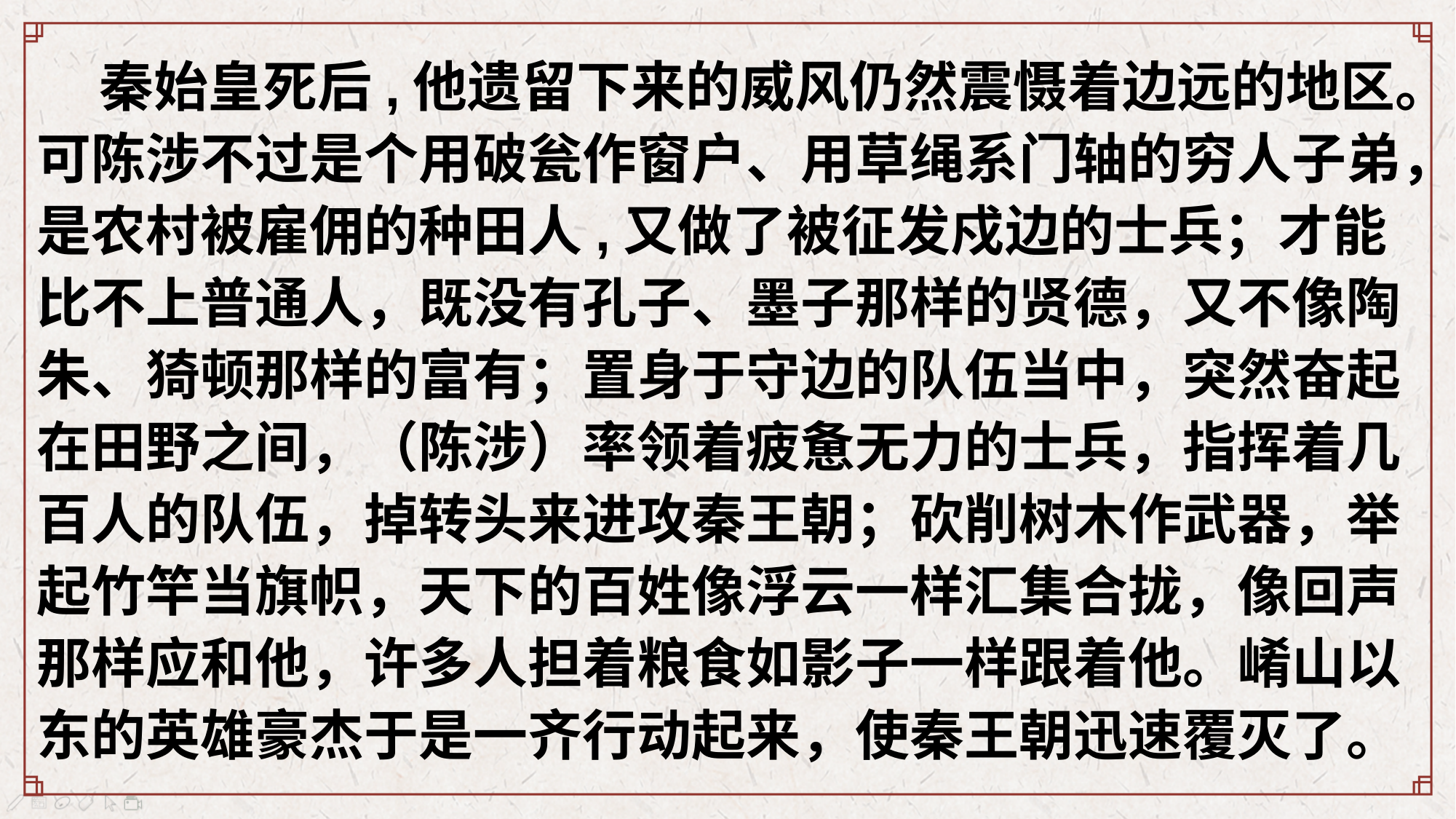

秦始皇死后,他遗留下来的威风仍然震慑着边远的地区。可陈涉不过是个用破瓮作窗户、用草绳系门轴的穷人子弟，是农村被雇佣的种田人,又做了被征发戍边的士兵；才能比不上普通人，既没有孔子、墨子那样的贤德，又不像陶朱、猗顿那样的富有；置身于守边的队伍当中，突然奋起在田野之间，（陈涉）率领着疲惫无力的士兵，指挥着几百人的队伍，掉转头来进攻秦王朝；砍削树木作武器，举起竹竿当旗帜，天下的百姓像浮云一样汇集合拢，像回声那样应和他，许多人担着粮食如影子一样跟着他。崤山以东的英雄豪杰于是一齐行动起来，使秦王朝迅速覆灭了。